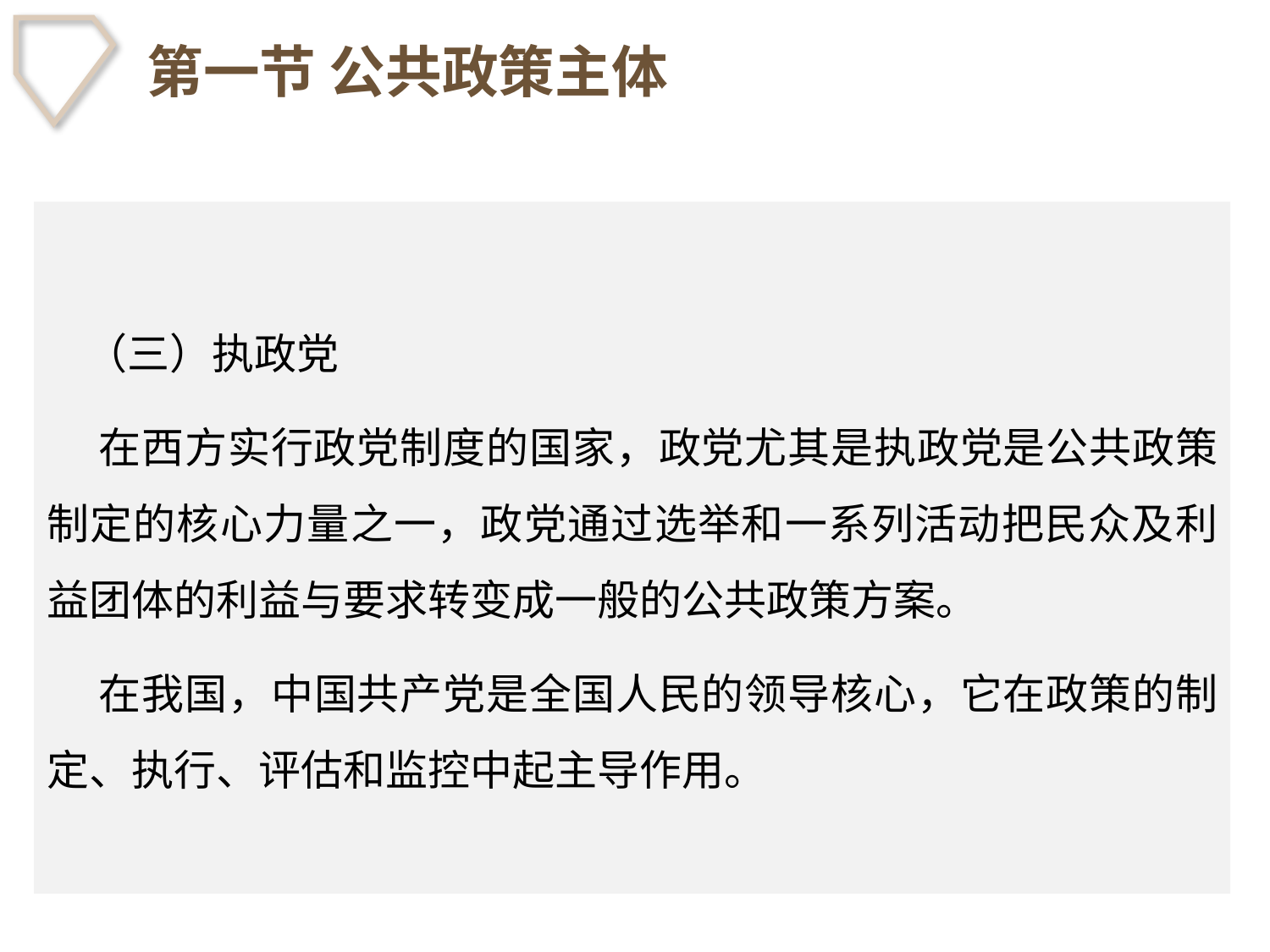

# 第一节 公共政策主体

   （三）执政党
    在西方实行政党制度的国家，政党尤其是执政党是公共政策制定的核心力量之一，政党通过选举和一系列活动把民众及利益团体的利益与要求转变成一般的公共政策方案。
    在我国，中国共产党是全国人民的领导核心，它在政策的制定、执行、评估和监控中起主导作用。